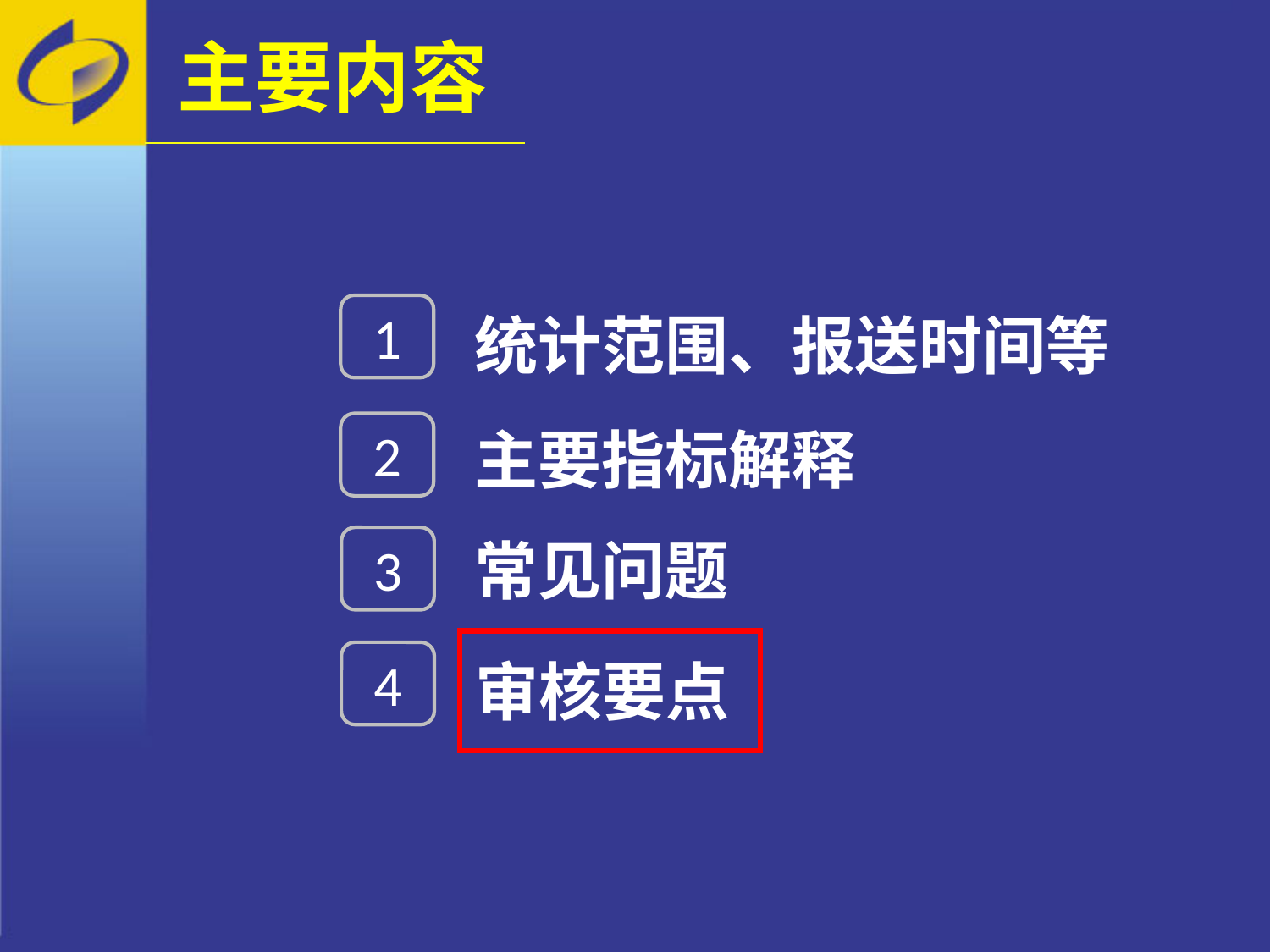

主要内容
1
统计范围、报送时间等
2
主要指标解释
常见问题
3

4
审核要点